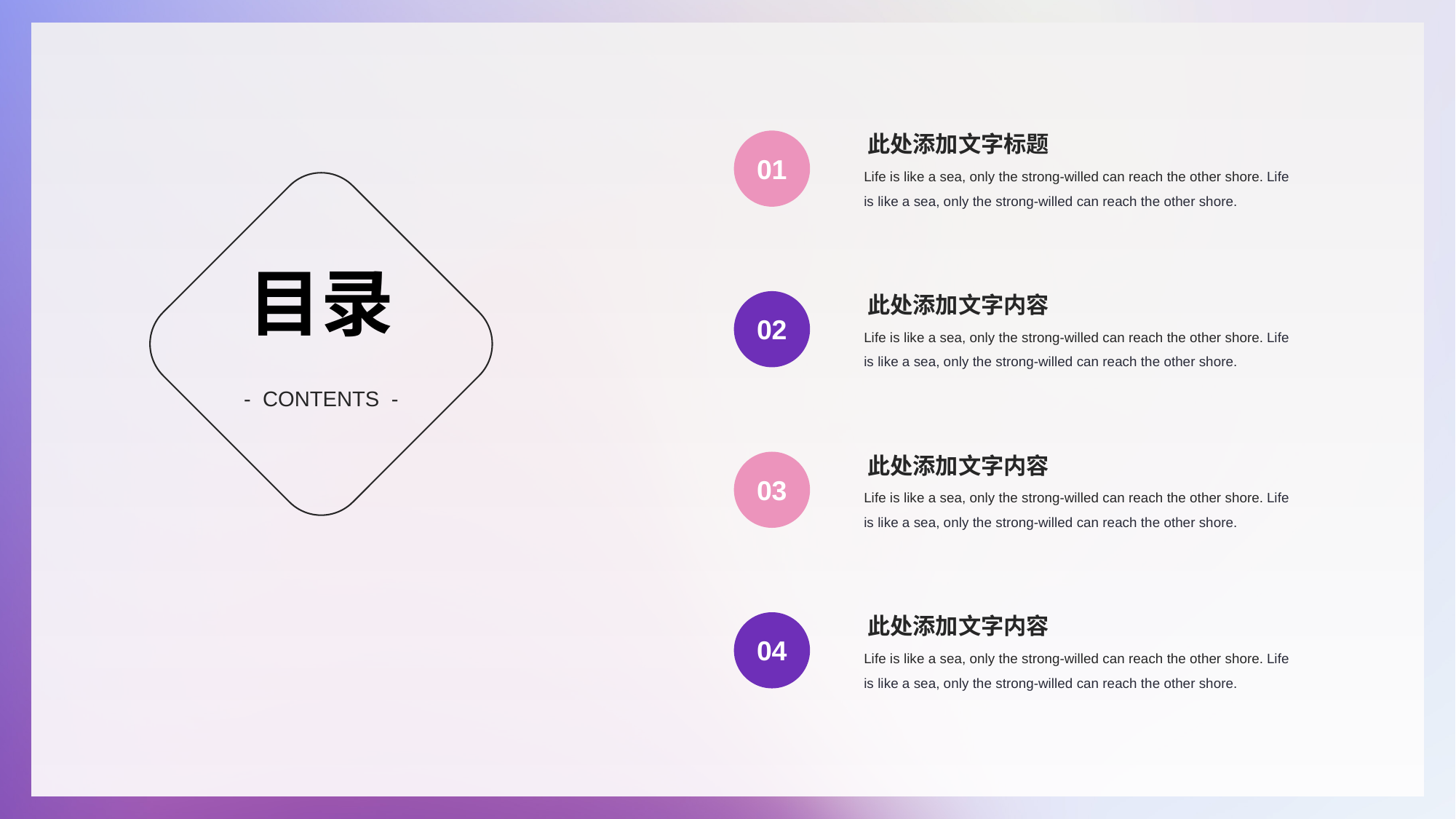

此处添加文字标题

01
Life is like a sea, only the strong-willed can reach the other shore. Life is like a sea, only the strong-willed can reach the other shore.

目录
此处添加文字内容

02
Life is like a sea, only the strong-willed can reach the other shore. Life is like a sea, only the strong-willed can reach the other shore.
-  CONTENTS  -
此处添加文字内容

03
Life is like a sea, only the strong-willed can reach the other shore. Life is like a sea, only the strong-willed can reach the other shore.
此处添加文字内容

04
Life is like a sea, only the strong-willed can reach the other shore. Life is like a sea, only the strong-willed can reach the other shore.